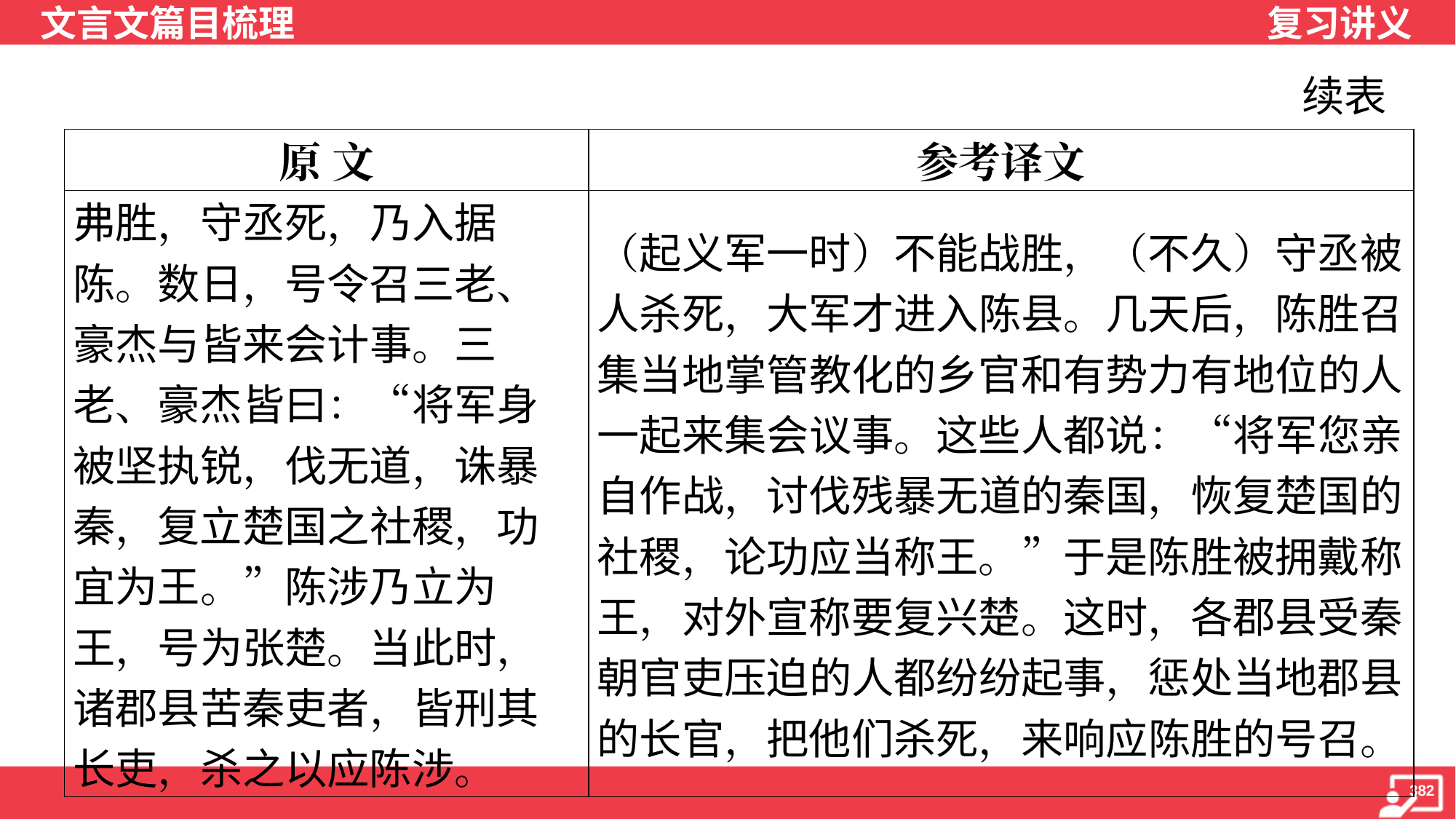

续表
| 原 文 | 参考译文 |
| --- | --- |
| 弗胜，守丞死，乃入据陈。数日，号令召三老、豪杰与皆来会计事。三老、豪杰皆曰：“将军身被坚执锐，伐无道，诛暴秦，复立楚国之社稷，功宜为王。”陈涉乃立为王，号为张楚。当此时，诸郡县苦秦吏者，皆刑其长吏，杀之以应陈涉。 | （起义军一时）不能战胜，（不久）守丞被人杀死，大军才进入陈县。几天后，陈胜召集当地掌管教化的乡官和有势力有地位的人一起来集会议事。这些人都说：“将军您亲自作战，讨伐残暴无道的秦国，恢复楚国的社稷，论功应当称王。”于是陈胜被拥戴称王，对外宣称要复兴楚。这时，各郡县受秦朝官吏压迫的人都纷纷起事，惩处当地郡县的长官，把他们杀死，来响应陈胜的号召。 |